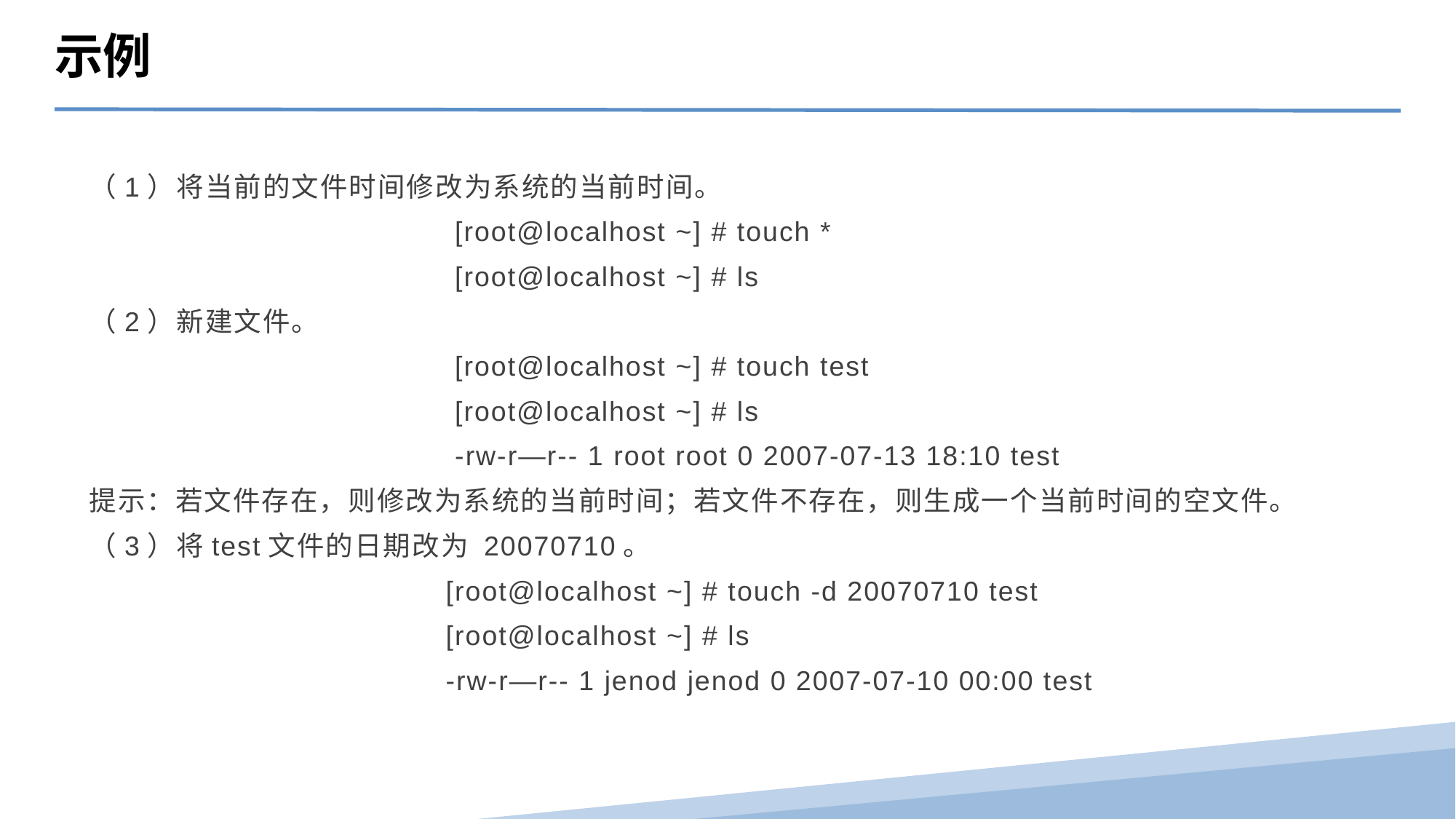

示例
（1）将当前的文件时间修改为系统的当前时间。
                                        [root@localhost ~] # touch *
                                        [root@localhost ~] # ls
（2）新建文件。
                                        [root@localhost ~] # touch test
                                        [root@localhost ~] # ls
                                        -rw-r—r-- 1 root root 0 2007-07-13 18:10 test
提示：若文件存在，则修改为系统的当前时间；若文件不存在，则生成一个当前时间的空文件。
（3）将test文件的日期改为 20070710。
                                       [root@localhost ~] # touch -d 20070710 test
                                       [root@localhost ~] # ls
                                       -rw-r—r-- 1 jenod jenod 0 2007-07-10 00:00 test